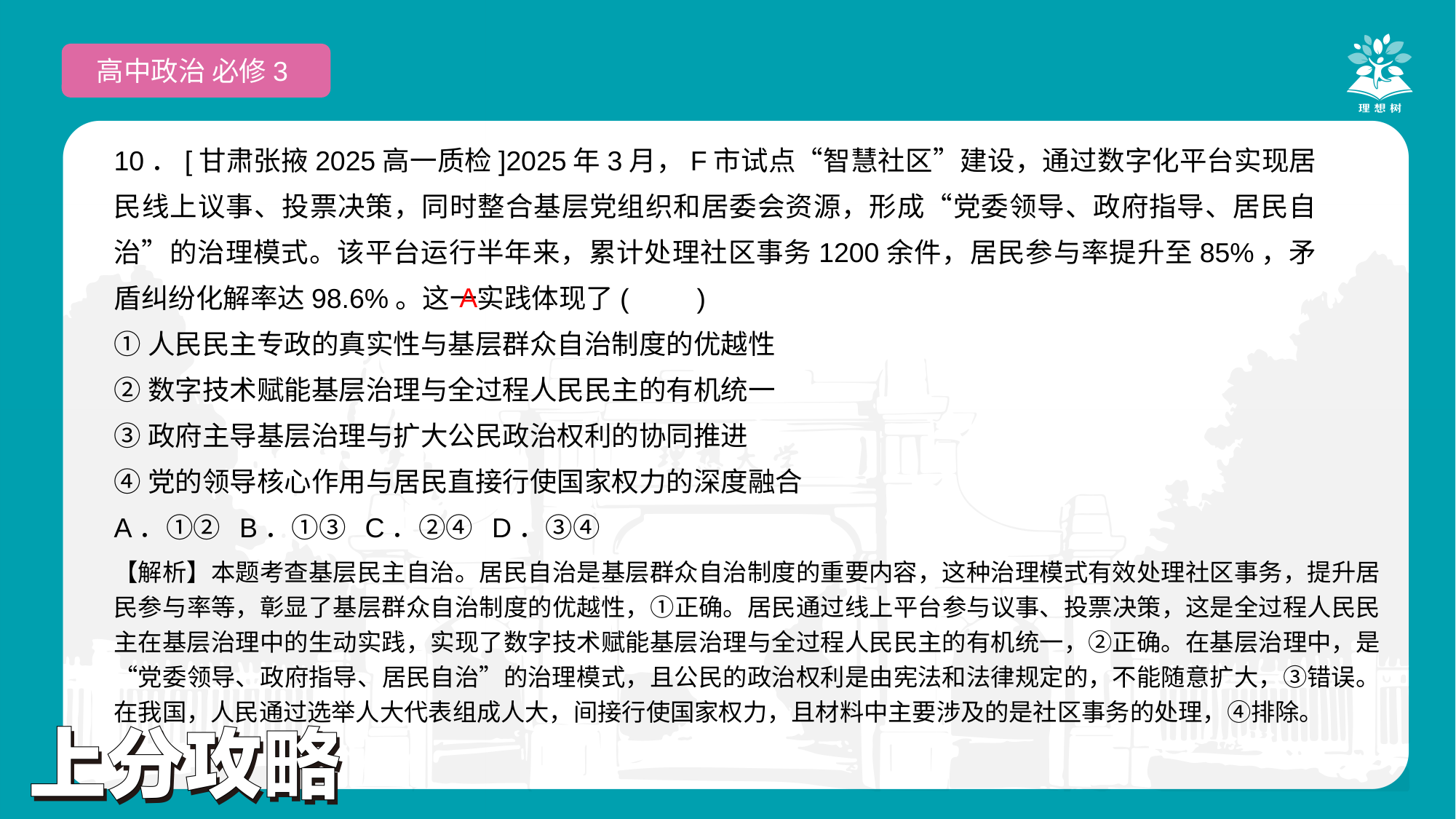

高中政治 必修3
10．[甘肃张掖2025高一质检]2025年3月，F市试点“智慧社区”建设，通过数字化平台实现居民线上议事、投票决策，同时整合基层党组织和居委会资源，形成“党委领导、政府指导、居民自治”的治理模式。该平台运行半年来，累计处理社区事务1200余件，居民参与率提升至85%，矛盾纠纷化解率达98.6%。这一实践体现了(　　)
①人民民主专政的真实性与基层群众自治制度的优越性
②数字技术赋能基层治理与全过程人民民主的有机统一
③政府主导基层治理与扩大公民政治权利的协同推进
④党的领导核心作用与居民直接行使国家权力的深度融合
A．①②  B．①③  C．②④  D．③④
A
【解析】本题考查基层民主自治。居民自治是基层群众自治制度的重要内容，这种治理模式有效处理社区事务，提升居民参与率等，彰显了基层群众自治制度的优越性，①正确。居民通过线上平台参与议事、投票决策，这是全过程人民民主在基层治理中的生动实践，实现了数字技术赋能基层治理与全过程人民民主的有机统一，②正确。在基层治理中，是“党委领导、政府指导、居民自治”的治理模式，且公民的政治权利是由宪法和法律规定的，不能随意扩大，③错误。在我国，人民通过选举人大代表组成人大，间接行使国家权力，且材料中主要涉及的是社区事务的处理，④排除。